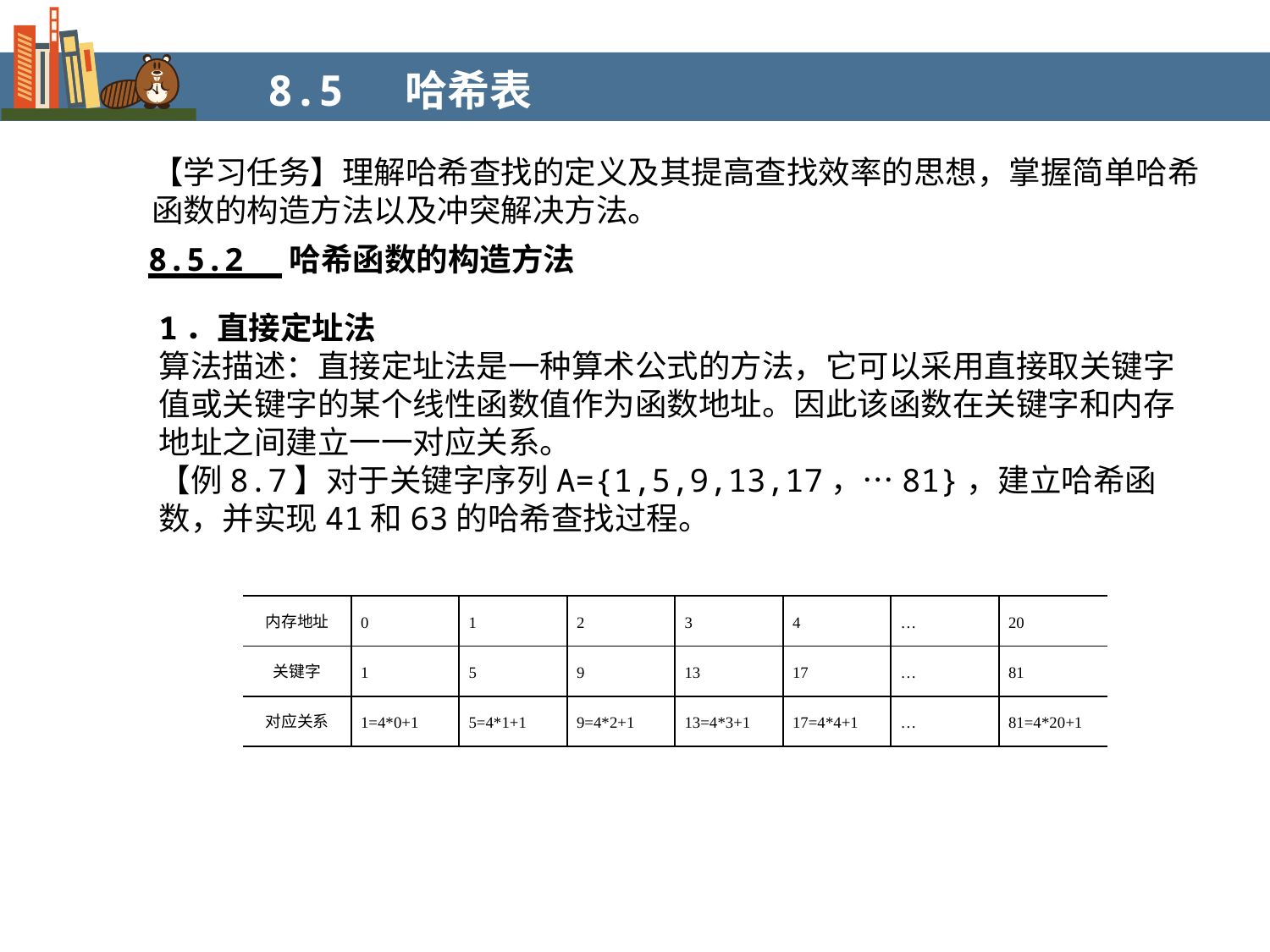

8.5  哈希表
【学习任务】理解哈希查找的定义及其提高查找效率的思想，掌握简单哈希函数的构造方法以及冲突解决方法。
8.5.2  哈希函数的构造方法

1．直接定址法
算法描述：直接定址法是一种算术公式的方法，它可以采用直接取关键字值或关键字的某个线性函数值作为函数地址。因此该函数在关键字和内存地址之间建立一一对应关系。
【例8.7】对于关键字序列A={1,5,9,13,17，…81}，建立哈希函数，并实现41和63的哈希查找过程。

| 内存地址 | 0 | 1 | 2 | 3 | 4 | … | 20 |
| --- | --- | --- | --- | --- | --- | --- | --- |
| 关键字 | 1 | 5 | 9 | 13 | 17 | … | 81 |
| 对应关系 | 1=4\*0+1 | 5=4\*1+1 | 9=4\*2+1 | 13=4\*3+1 | 17=4\*4+1 | … | 81=4\*20+1 |